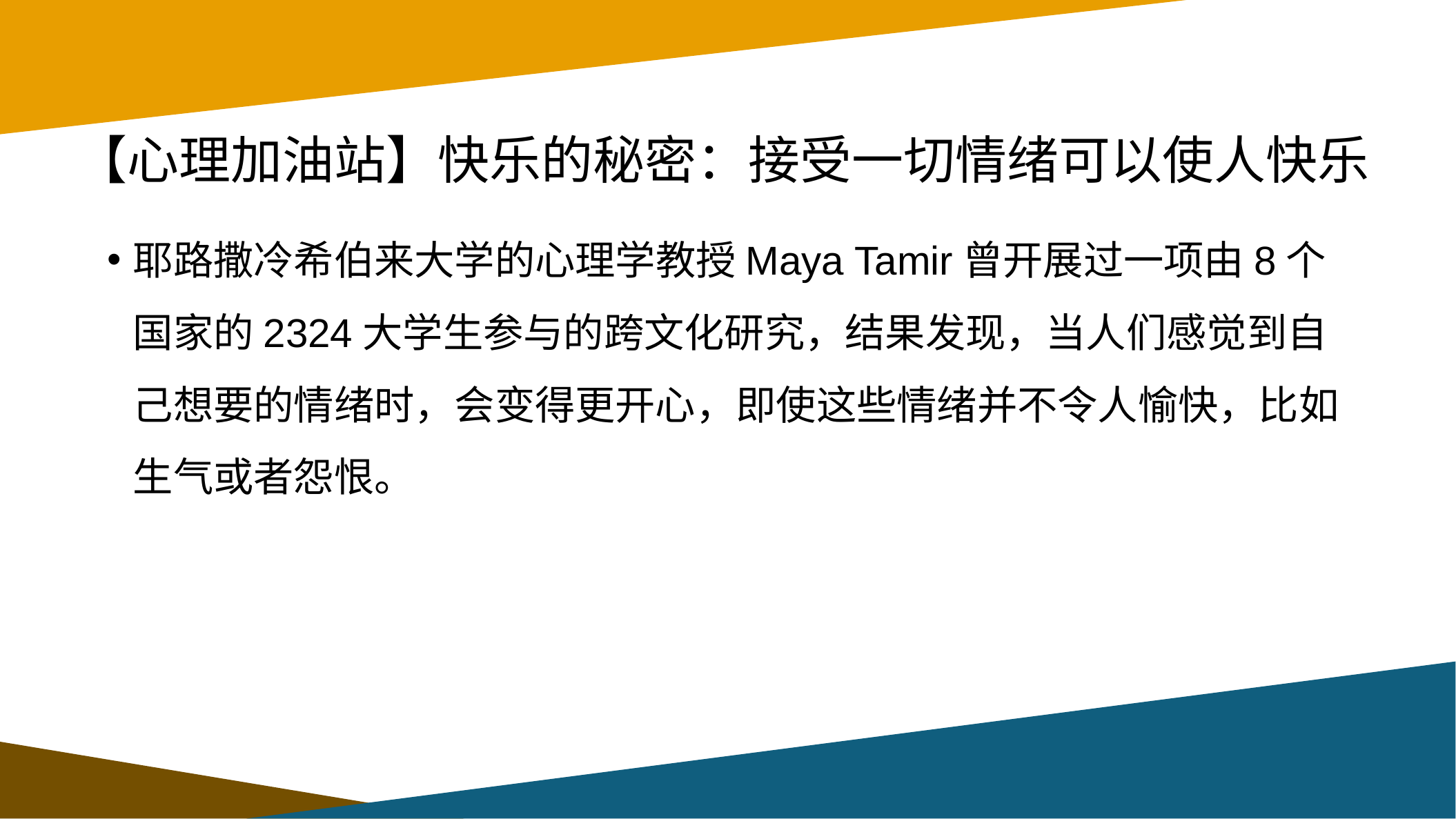

# 【心理加油站】快乐的秘密：接受一切情绪可以使人快乐
耶路撒冷希伯来大学的心理学教授Maya Tamir曾开展过一项由8个国家的2324大学生参与的跨文化研究，结果发现，当人们感觉到自己想要的情绪时，会变得更开心，即使这些情绪并不令人愉快，比如生气或者怨恨。